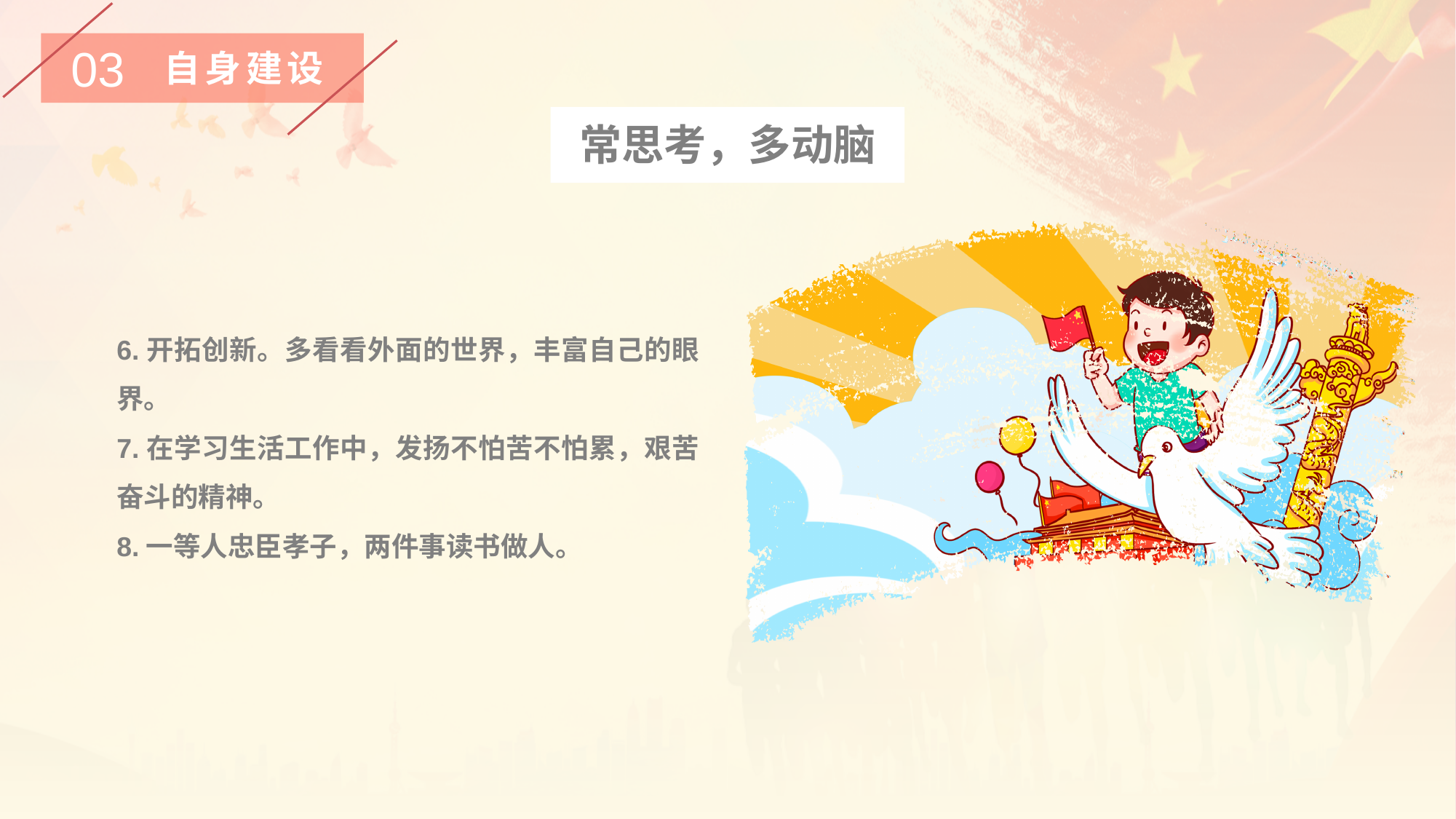

03
自身建设

常思考，多动脑

6.开拓创新。多看看外面的世界，丰富自己的眼界。
7.在学习生活工作中，发扬不怕苦不怕累，艰苦奋斗的精神。
8.一等人忠臣孝子，两件事读书做人。